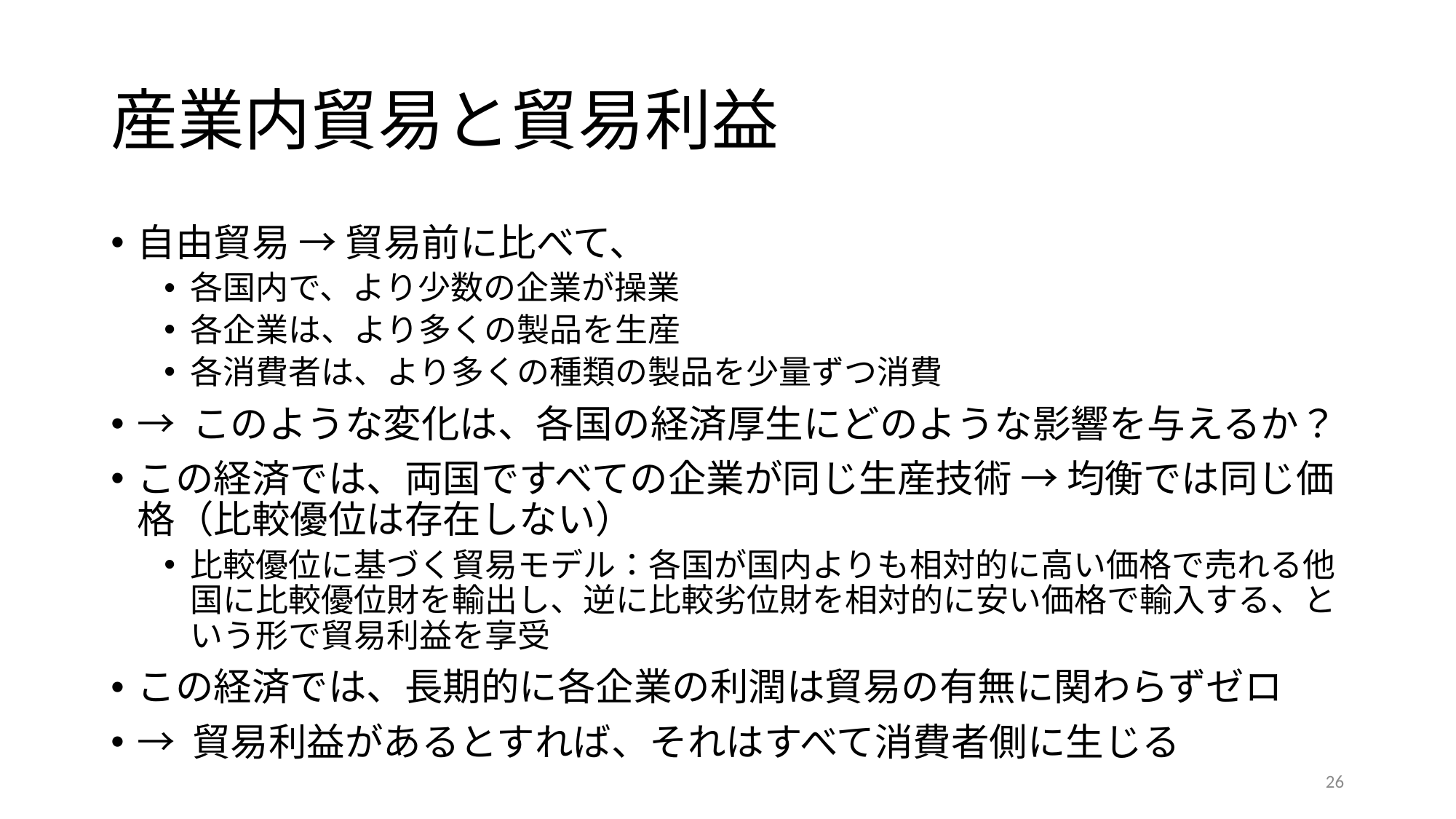

# 産業内貿易と貿易利益
自由貿易 → 貿易前に比べて、
各国内で、より少数の企業が操業
各企業は、より多くの製品を生産
各消費者は、より多くの種類の製品を少量ずつ消費
→ このような変化は、各国の経済厚生にどのような影響を与えるか？
この経済では、両国ですべての企業が同じ生産技術 → 均衡では同じ価格（比較優位は存在しない）
比較優位に基づく貿易モデル：各国が国内よりも相対的に高い価格で売れる他国に比較優位財を輸出し、逆に比較劣位財を相対的に安い価格で輸入する、という形で貿易利益を享受
この経済では、長期的に各企業の利潤は貿易の有無に関わらずゼロ
→ 貿易利益があるとすれば、それはすべて消費者側に生じる
26